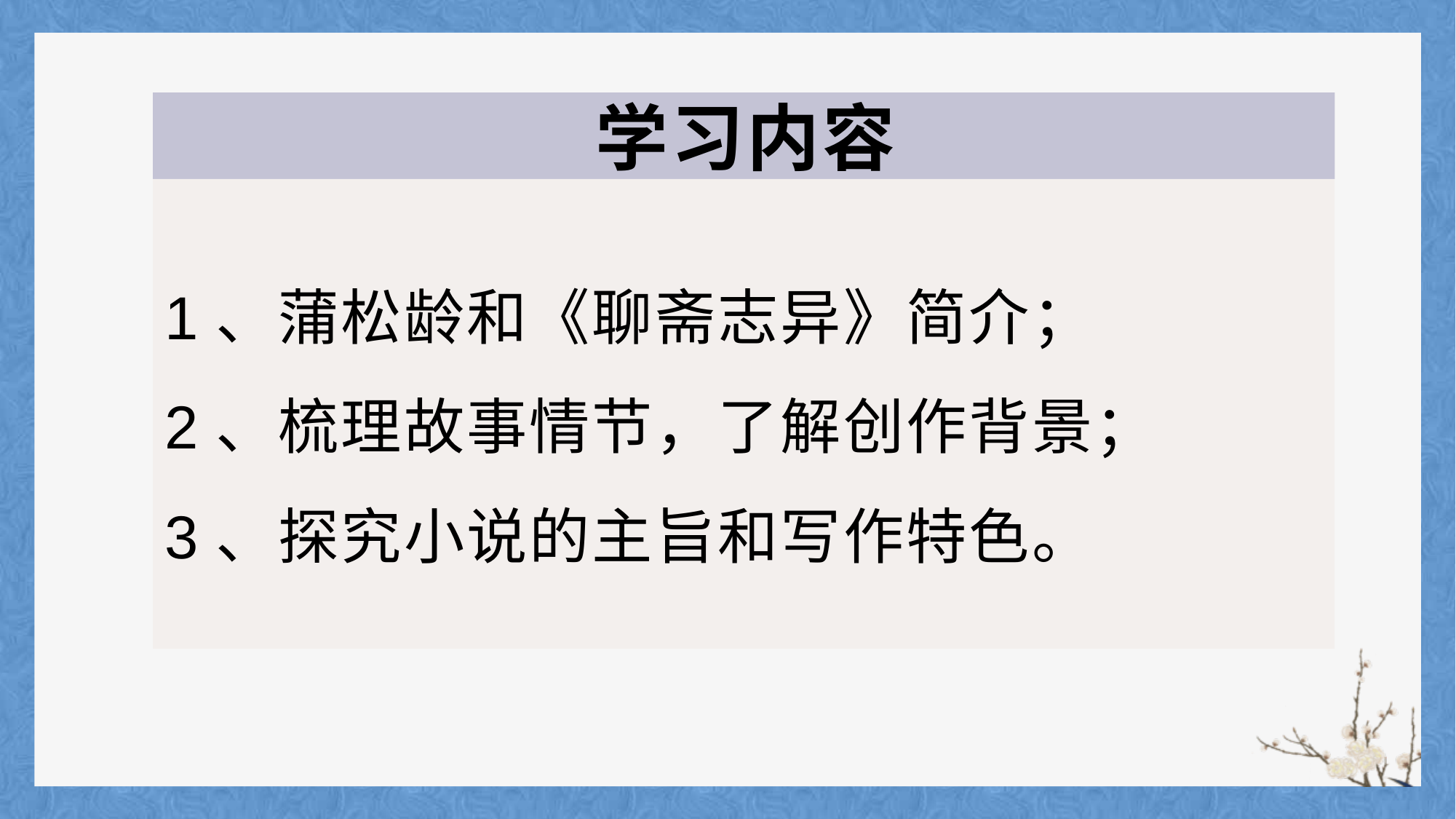

# 学习内容
1、蒲松龄和《聊斋志异》简介；
2、梳理故事情节，了解创作背景；
3、探究小说的主旨和写作特色。